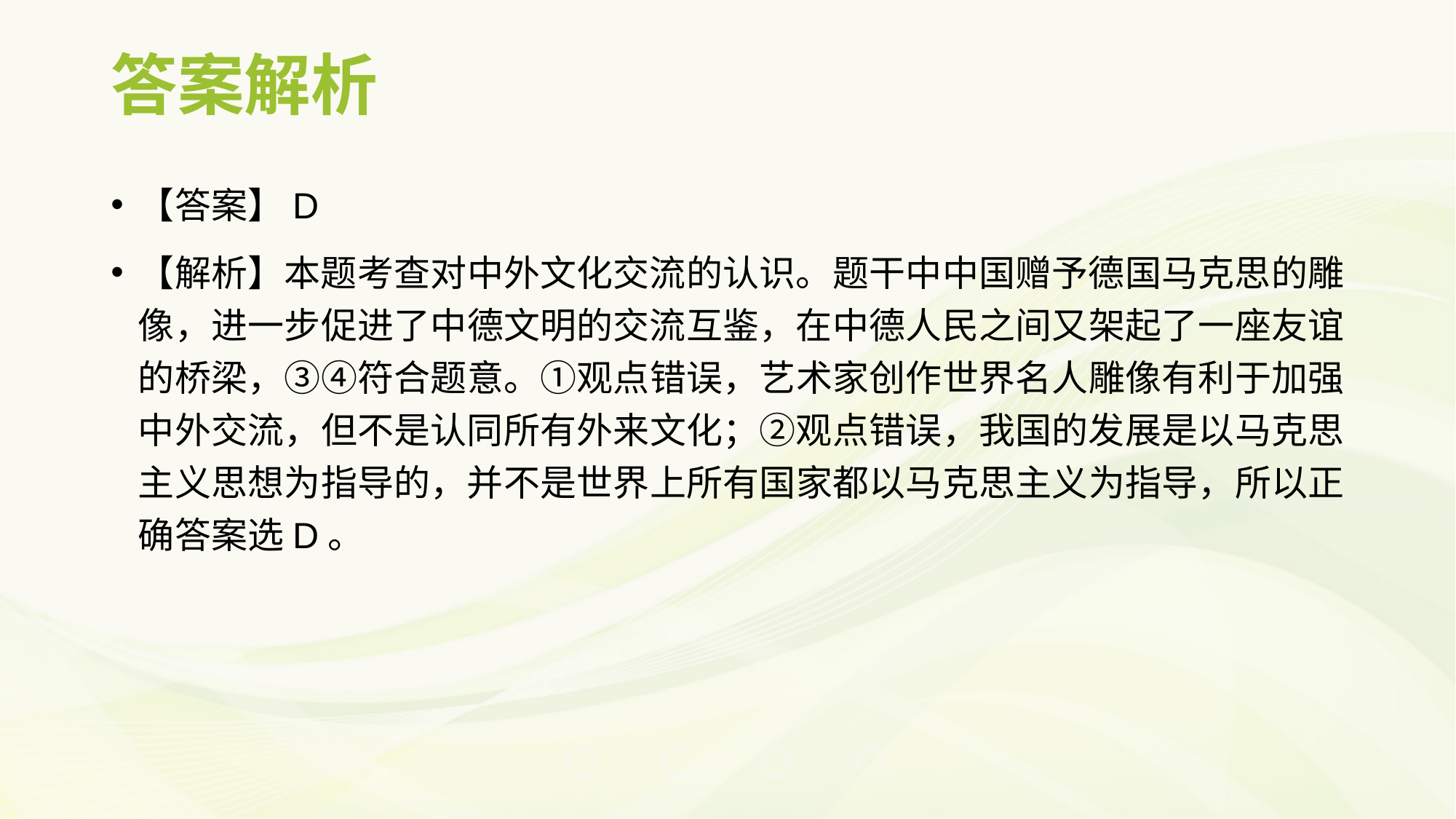

# 答案解析
【答案】D
【解析】本题考查对中外文化交流的认识。题干中中国赠予德国马克思的雕像，进一步促进了中德文明的交流互鉴，在中德人民之间又架起了一座友谊的桥梁，③④符合题意。①观点错误，艺术家创作世界名人雕像有利于加强中外交流，但不是认同所有外来文化；②观点错误，我国的发展是以马克思主义思想为指导的，并不是世界上所有国家都以马克思主义为指导，所以正确答案选D。